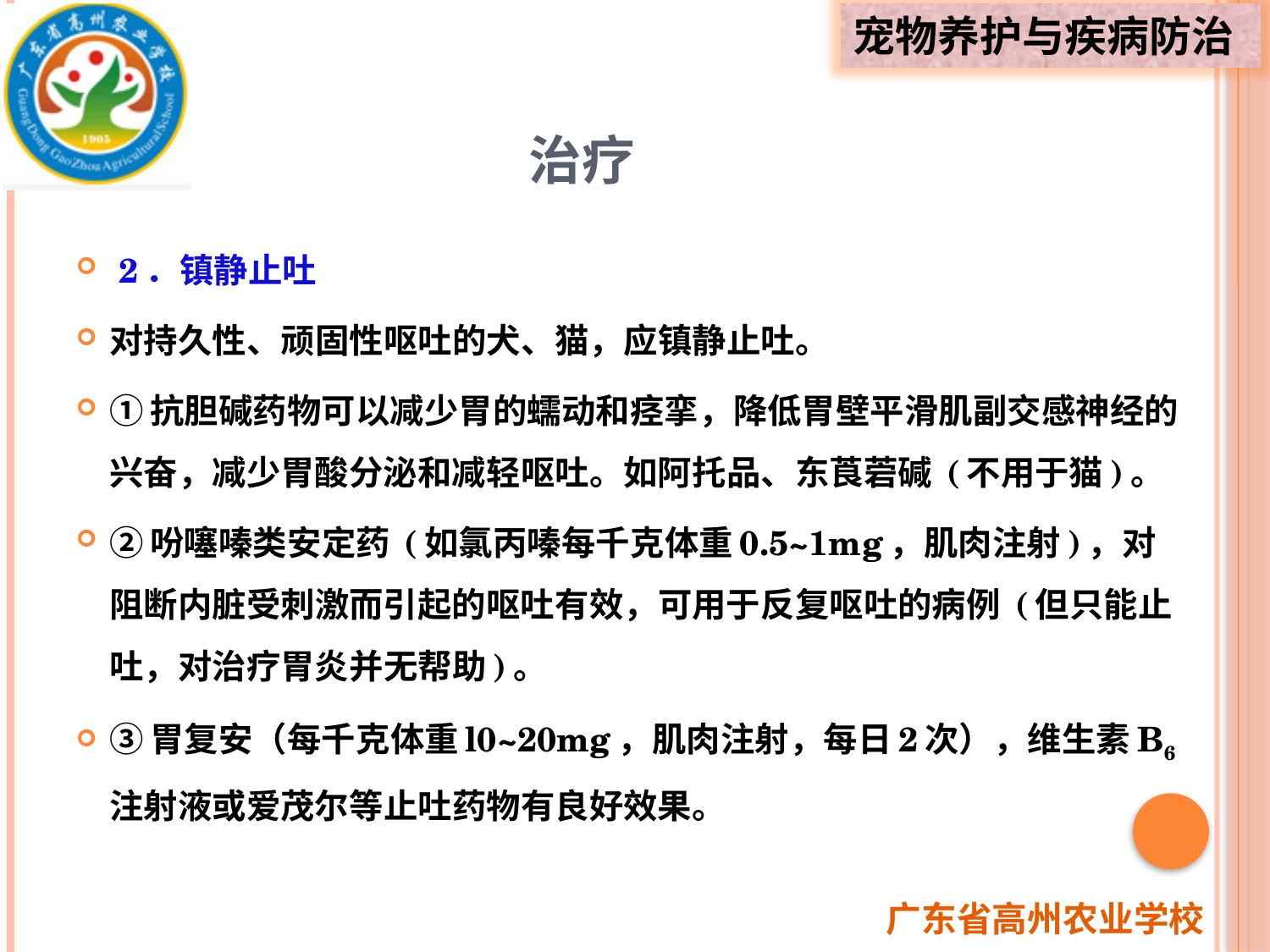

# 治疗
 2．镇静止吐
对持久性、顽固性呕吐的犬、猫，应镇静止吐。
①抗胆碱药物可以减少胃的蠕动和痉挛，降低胃壁平滑肌副交感神经的兴奋，减少胃酸分泌和减轻呕吐。如阿托品、东莨菪碱 (不用于猫)。
②吩噻嗪类安定药 (如氯丙嗪每千克体重0.5~1mg，肌肉注射)，对阻断内脏受刺激而引起的呕吐有效，可用于反复呕吐的病例 (但只能止吐，对治疗胃炎并无帮助)。
③胃复安（每千克体重l0~20mg，肌肉注射，每日2次），维生素B6注射液或爱茂尔等止吐药物有良好效果。